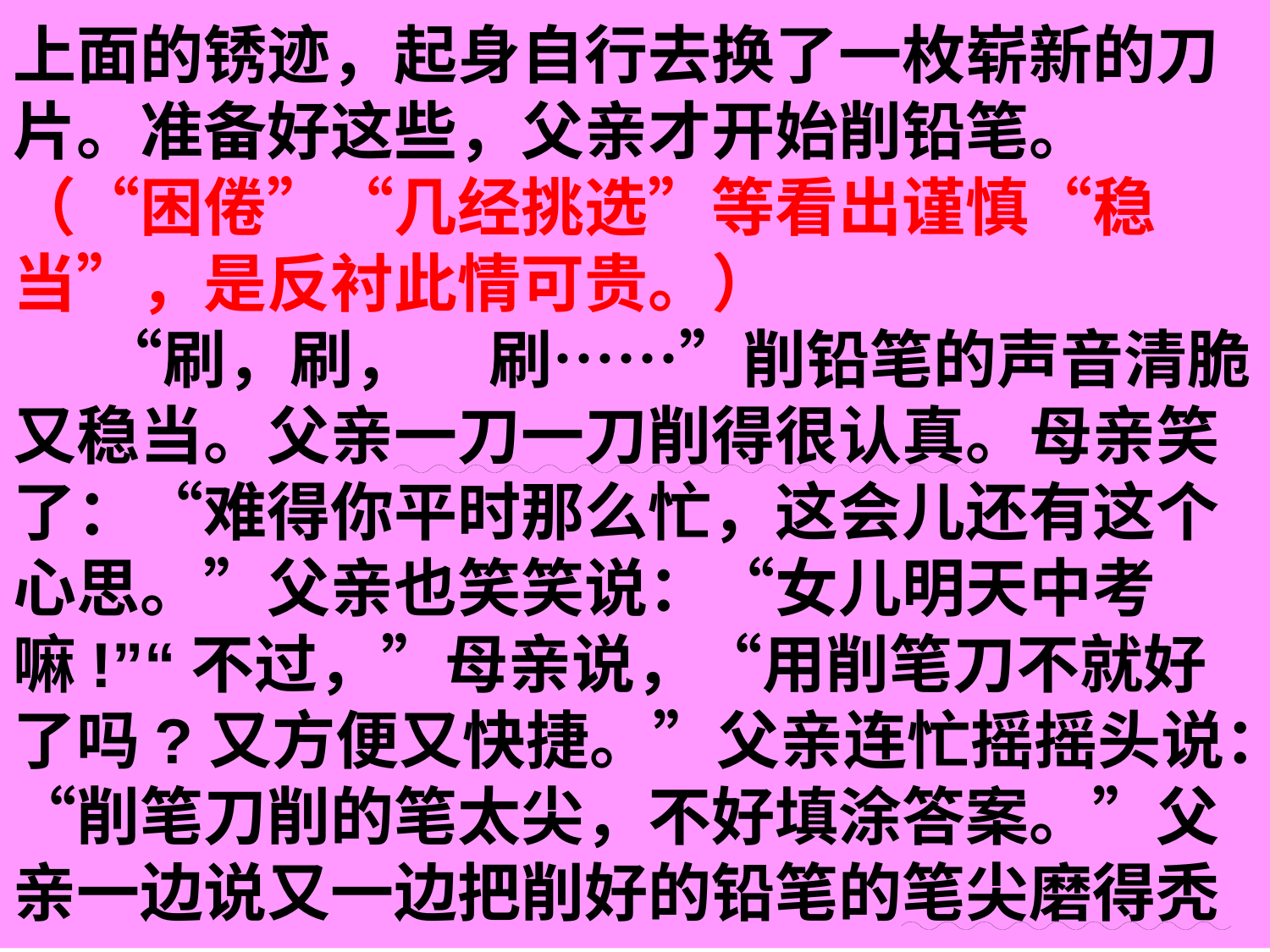

# 上面的锈迹，起身自行去换了一枚崭新的刀片。准备好这些，父亲才开始削铅笔。（“困倦”“几经挑选”等看出谨慎“稳当”，是反衬此情可贵。） “刷，刷，     刷……”削铅笔的声音清脆又稳当。父亲一刀一刀削得很认真。母亲笑了：“难得你平时那么忙，这会儿还有这个心思。”父亲也笑笑说：“女儿明天中考嘛!”“不过，”母亲说，“用削笔刀不就好了吗?又方便又快捷。”父亲连忙摇摇头说：“削笔刀削的笔太尖，不好填涂答案。”父亲一边说又一边把削好的铅笔的笔尖磨得秃